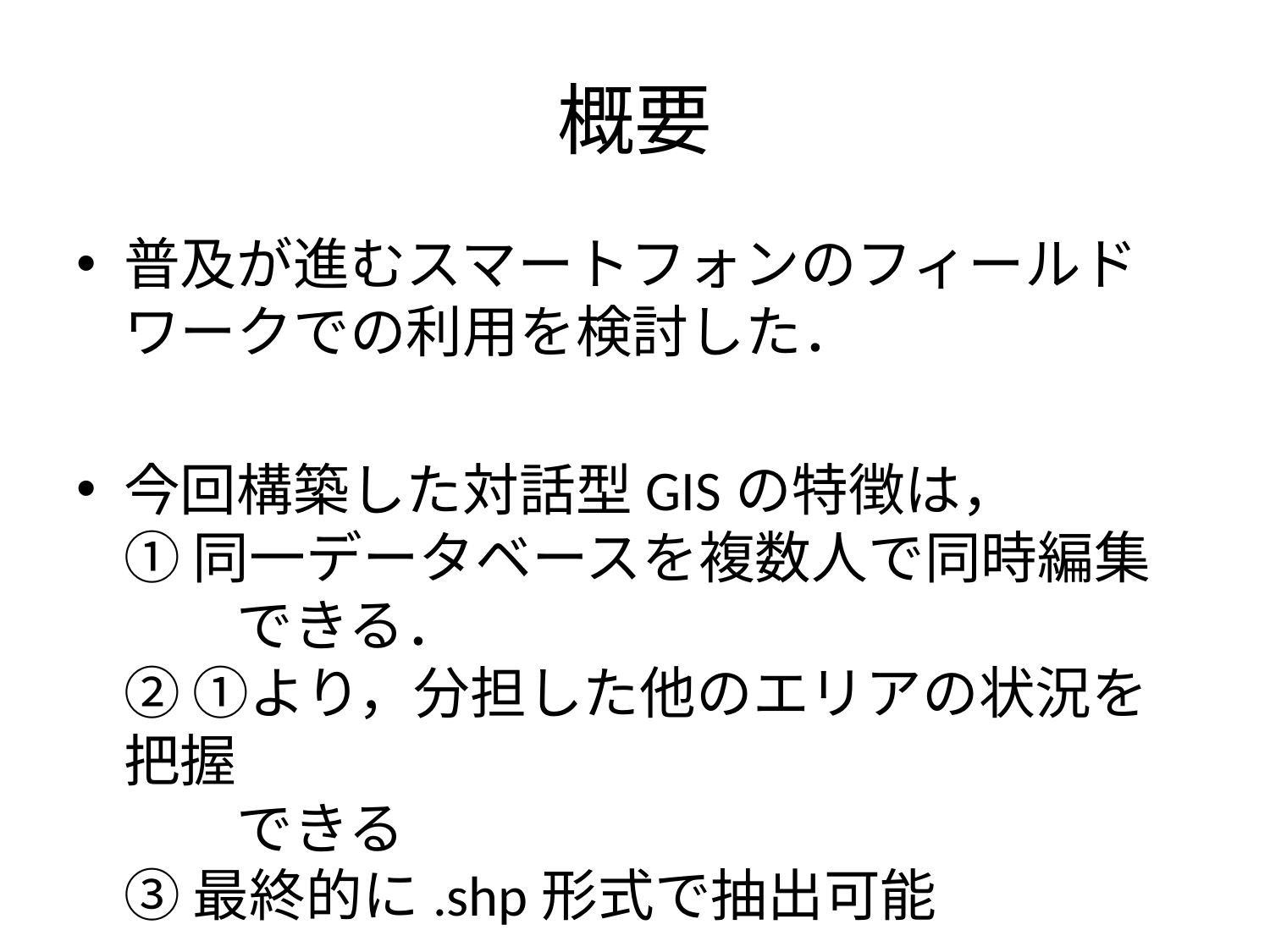

# 概要
普及が進むスマートフォンのフィールドワークでの利用を検討した．

今回構築した対話型GISの特徴は，
① 同一データベースを複数人で同時編集
　　できる．
② ①より，分担した他のエリアの状況を把握
　　できる
③ 最終的に.shp形式で抽出可能